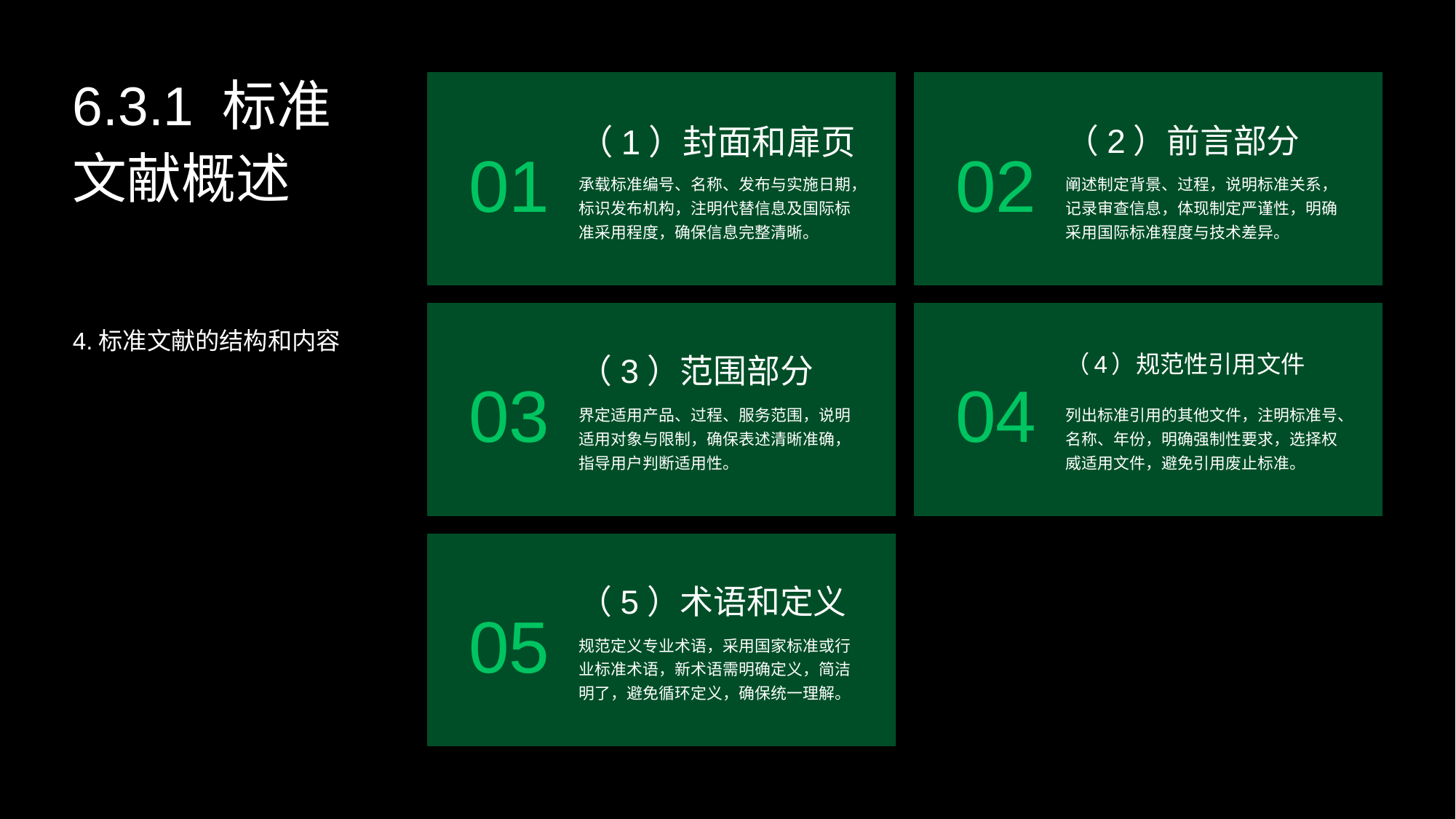

6.3.1 标准文献概述

（1）封面和扉页
（2）前言部分
01
02
承载标准编号、名称、发布与实施日期，标识发布机构，注明代替信息及国际标准采用程度，确保信息完整清晰。
阐述制定背景、过程，说明标准关系，记录审查信息，体现制定严谨性，明确采用国际标准程度与技术差异。

4.标准文献的结构和内容
（3）范围部分
（4）规范性引用文件
03
04
界定适用产品、过程、服务范围，说明适用对象与限制，确保表述清晰准确，指导用户判断适用性。
列出标准引用的其他文件，注明标准号、名称、年份，明确强制性要求，选择权威适用文件，避免引用废止标准。

（5）术语和定义
05
规范定义专业术语，采用国家标准或行业标准术语，新术语需明确定义，简洁明了，避免循环定义，确保统一理解。